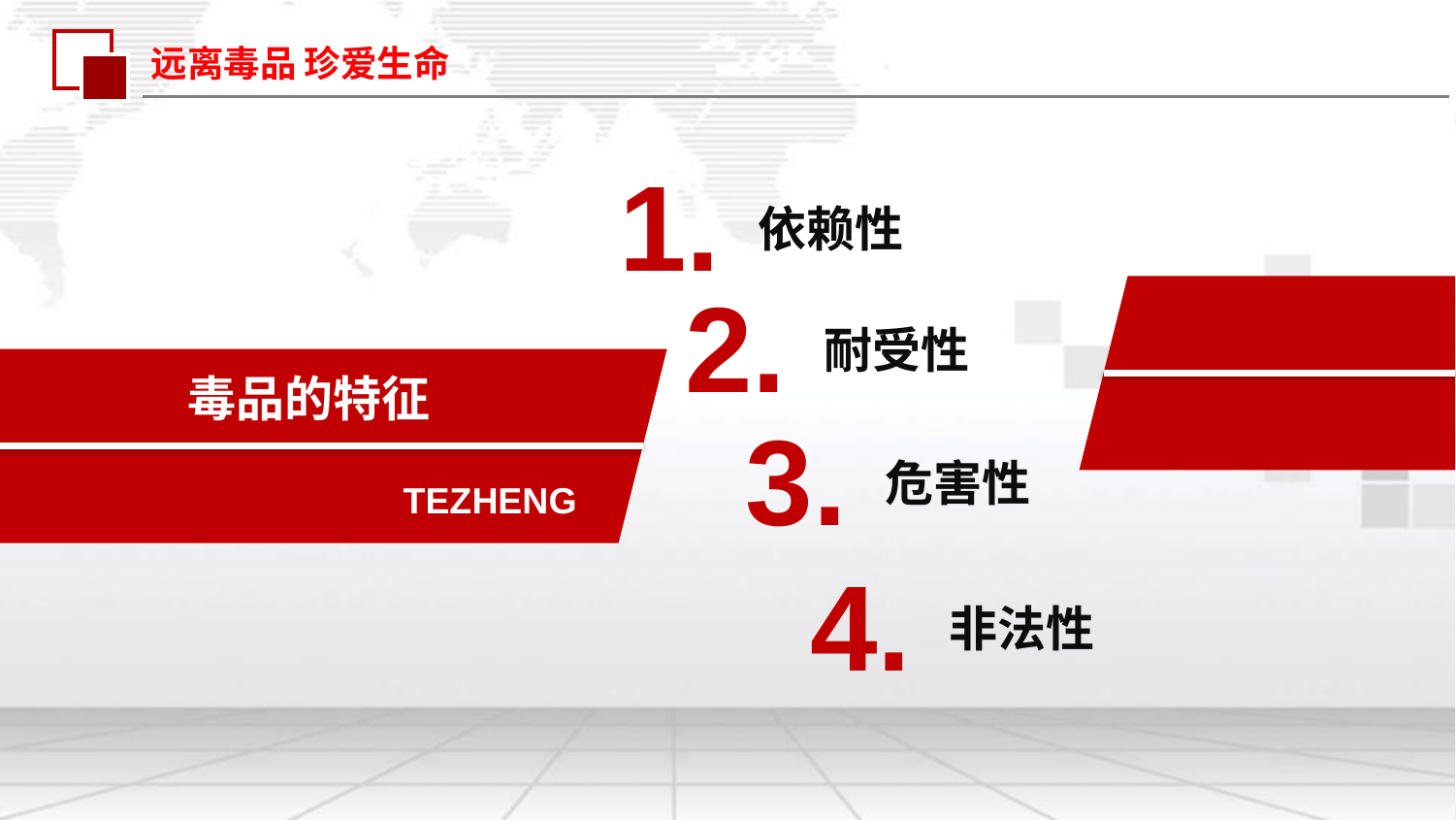

远离毒品 珍爱生命
1.
依赖性
2.
耐受性

毒品的特征
TEZHENG

3.
危害性

4.
非法性